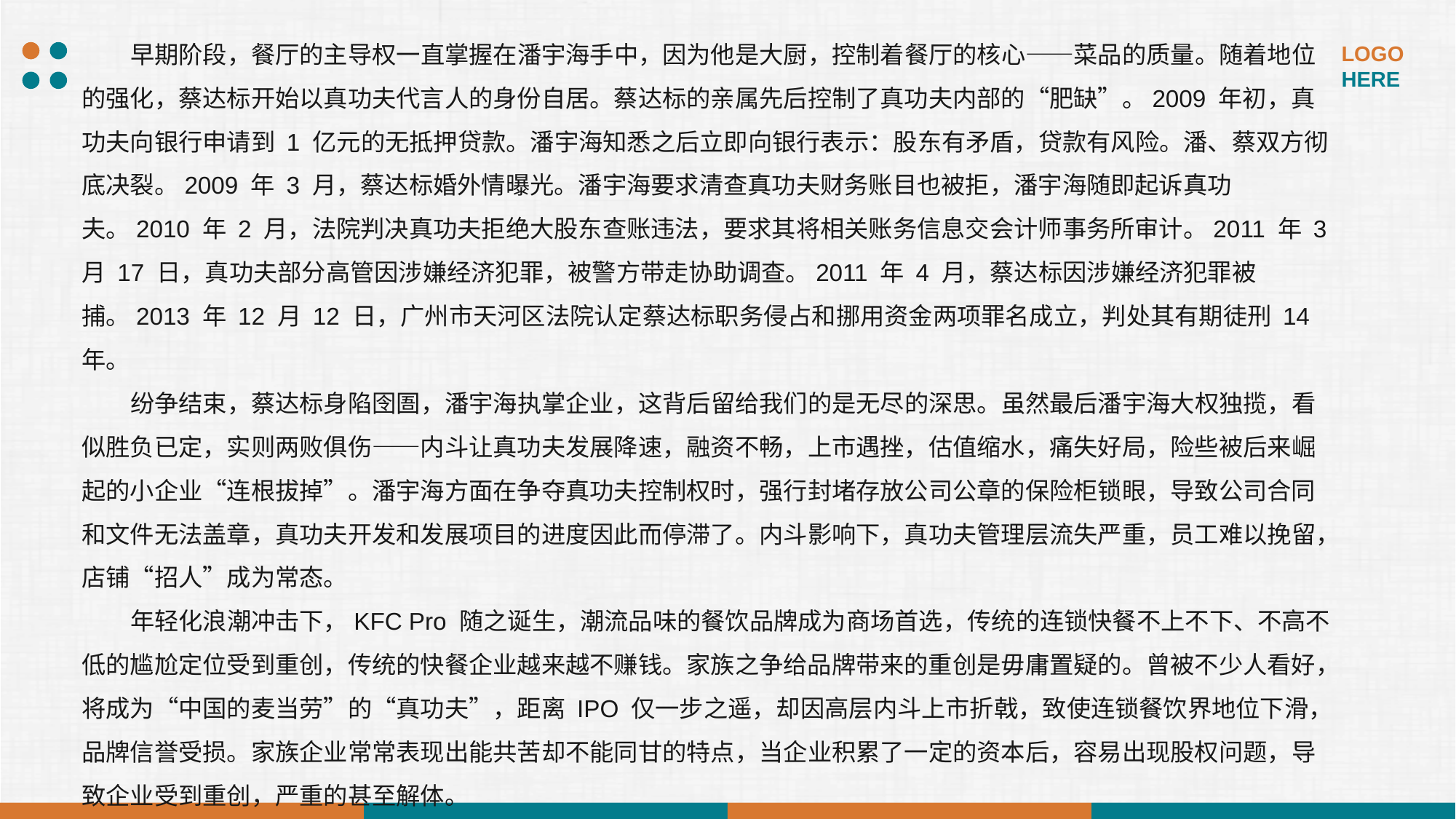

早期阶段，餐厅的主导权一直掌握在潘宇海手中，因为他是大厨，控制着餐厅的核心——菜品的质量。随着地位的强化，蔡达标开始以真功夫代言人的身份自居。蔡达标的亲属先后控制了真功夫内部的“肥缺”。2009 年初，真功夫向银行申请到 1 亿元的无抵押贷款。潘宇海知悉之后立即向银行表示：股东有矛盾，贷款有风险。潘、蔡双方彻底决裂。2009 年 3 月，蔡达标婚外情曝光。潘宇海要求清查真功夫财务账目也被拒，潘宇海随即起诉真功夫。2010 年 2 月，法院判决真功夫拒绝大股东查账违法，要求其将相关账务信息交会计师事务所审计。2011 年 3 月 17 日，真功夫部分高管因涉嫌经济犯罪，被警方带走协助调查。2011 年 4 月，蔡达标因涉嫌经济犯罪被捕。2013 年 12 月 12 日，广州市天河区法院认定蔡达标职务侵占和挪用资金两项罪名成立，判处其有期徒刑 14 年。
纷争结束，蔡达标身陷囹圄，潘宇海执掌企业，这背后留给我们的是无尽的深思。虽然最后潘宇海大权独揽，看似胜负已定，实则两败俱伤——内斗让真功夫发展降速，融资不畅，上市遇挫，估值缩水，痛失好局，险些被后来崛起的小企业“连根拔掉”。潘宇海方面在争夺真功夫控制权时，强行封堵存放公司公章的保险柜锁眼，导致公司合同和文件无法盖章，真功夫开发和发展项目的进度因此而停滞了。内斗影响下，真功夫管理层流失严重，员工难以挽留，店铺“招人”成为常态。
年轻化浪潮冲击下，KFC Pro 随之诞生，潮流品味的餐饮品牌成为商场首选，传统的连锁快餐不上不下、不高不低的尴尬定位受到重创，传统的快餐企业越来越不赚钱。家族之争给品牌带来的重创是毋庸置疑的。曾被不少人看好，将成为“中国的麦当劳”的“真功夫”，距离 IPO 仅一步之遥，却因高层内斗上市折戟，致使连锁餐饮界地位下滑，品牌信誉受损。家族企业常常表现出能共苦却不能同甘的特点，当企业积累了一定的资本后，容易出现股权问题，导致企业受到重创，严重的甚至解体。